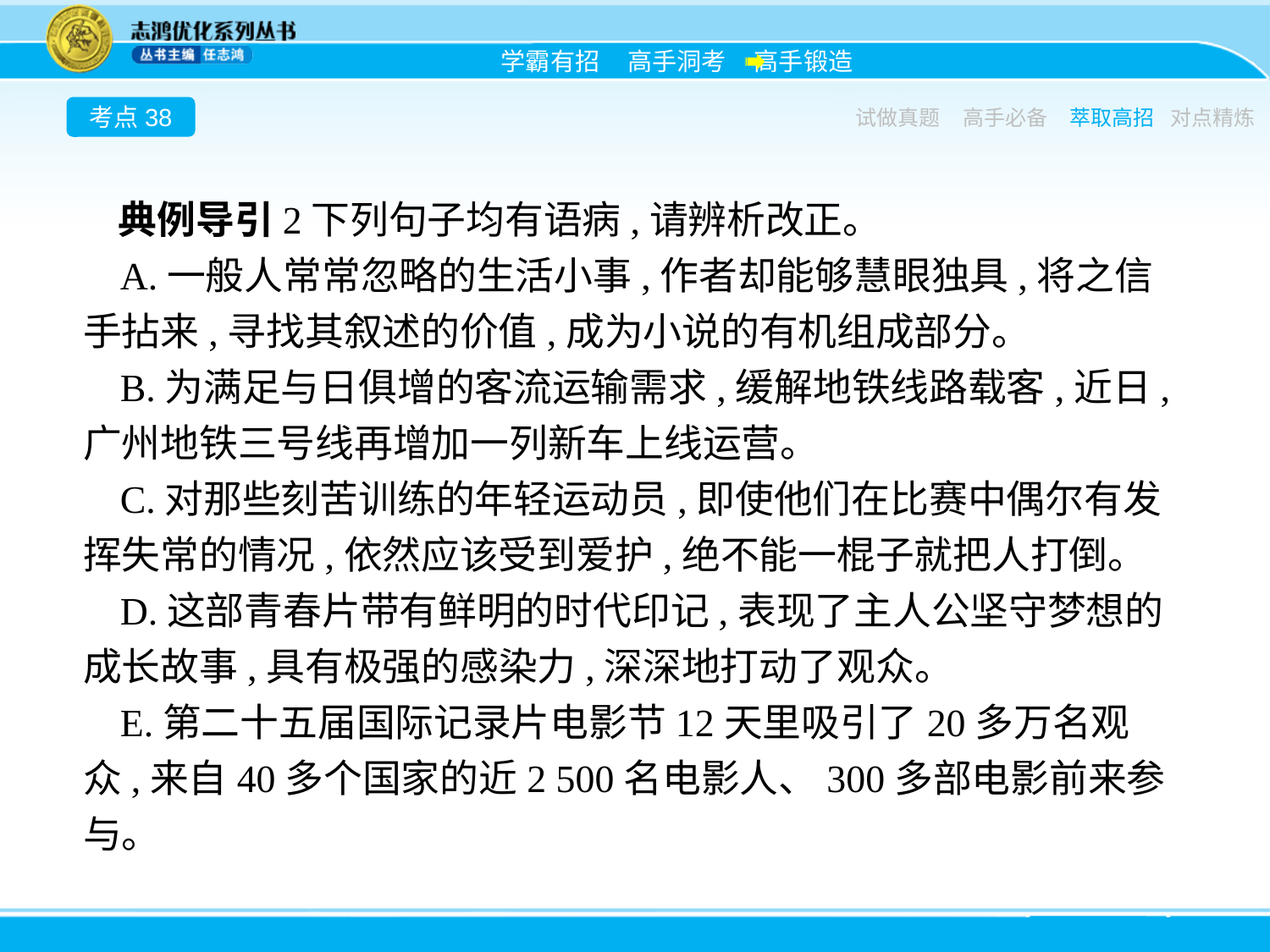

考点38
试做真题
高手必备
萃取高招
对点精炼
典例导引2下列句子均有语病,请辨析改正。
A.一般人常常忽略的生活小事,作者却能够慧眼独具,将之信手拈来,寻找其叙述的价值,成为小说的有机组成部分。
B.为满足与日俱增的客流运输需求,缓解地铁线路载客,近日,广州地铁三号线再增加一列新车上线运营。
C.对那些刻苦训练的年轻运动员,即使他们在比赛中偶尔有发挥失常的情况,依然应该受到爱护,绝不能一棍子就把人打倒。
D.这部青春片带有鲜明的时代印记,表现了主人公坚守梦想的成长故事,具有极强的感染力,深深地打动了观众。
E.第二十五届国际记录片电影节12天里吸引了20多万名观众,来自40多个国家的近2 500名电影人、300多部电影前来参与。